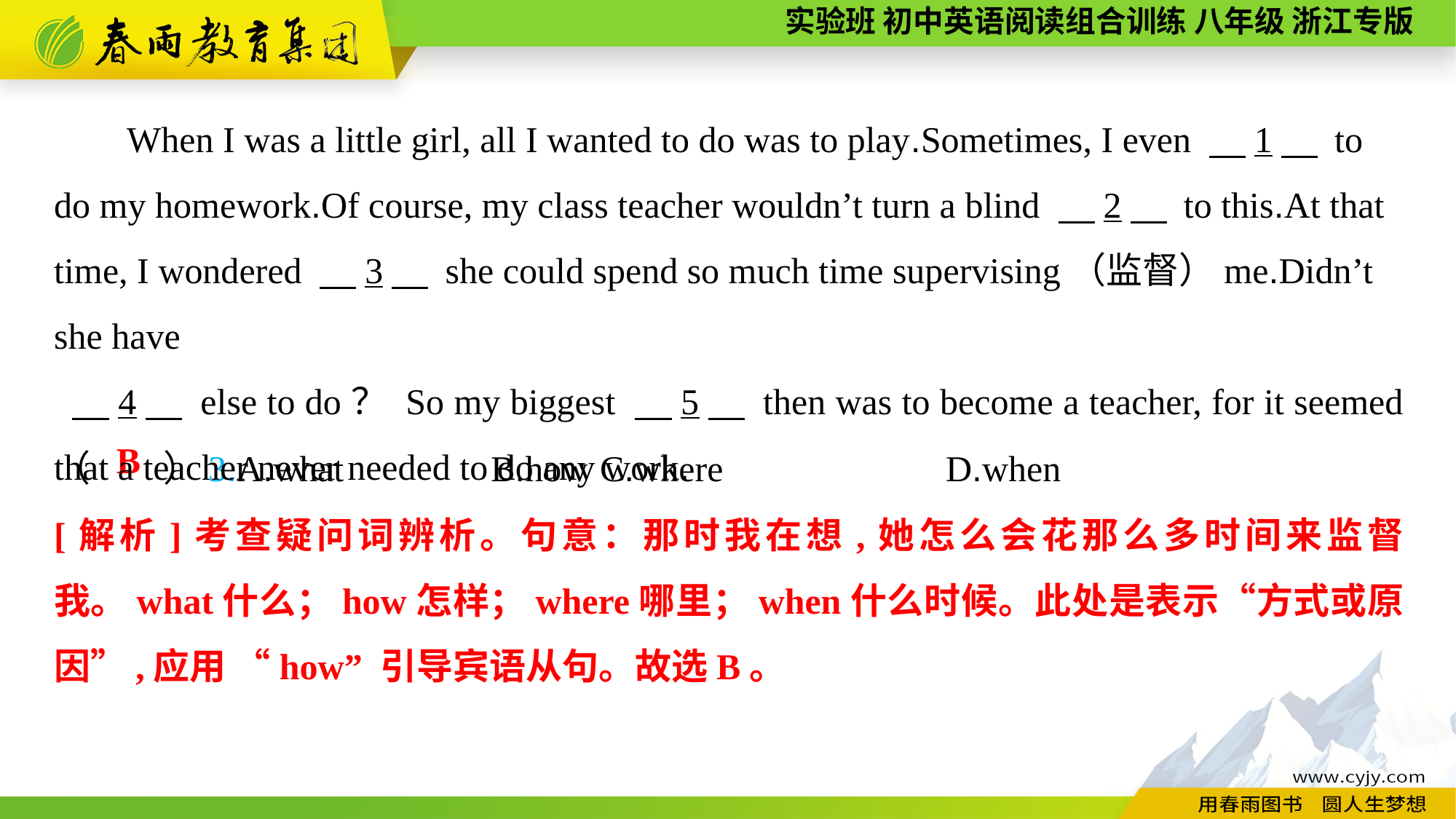

When I was a little girl, all I wanted to do was to play.Sometimes, I even 　1　 to do my homework.Of course, my class teacher wouldn’t turn a blind 　2　 to this.At that time, I wondered 　3　 she could spend so much time supervising（监督）me.Didn’t she have
 　4　 else to do？ So my biggest 　5　 then was to become a teacher, for it seemed that a teacher never needed to do any work.
（　　）3.A.what		B.how	C.where		  D.when
B
[解析]考查疑问词辨析。句意：那时我在想,她怎么会花那么多时间来监督我。what什么；how怎样；where哪里；when什么时候。此处是表示“方式或原因”,应用 “how” 引导宾语从句。故选B。